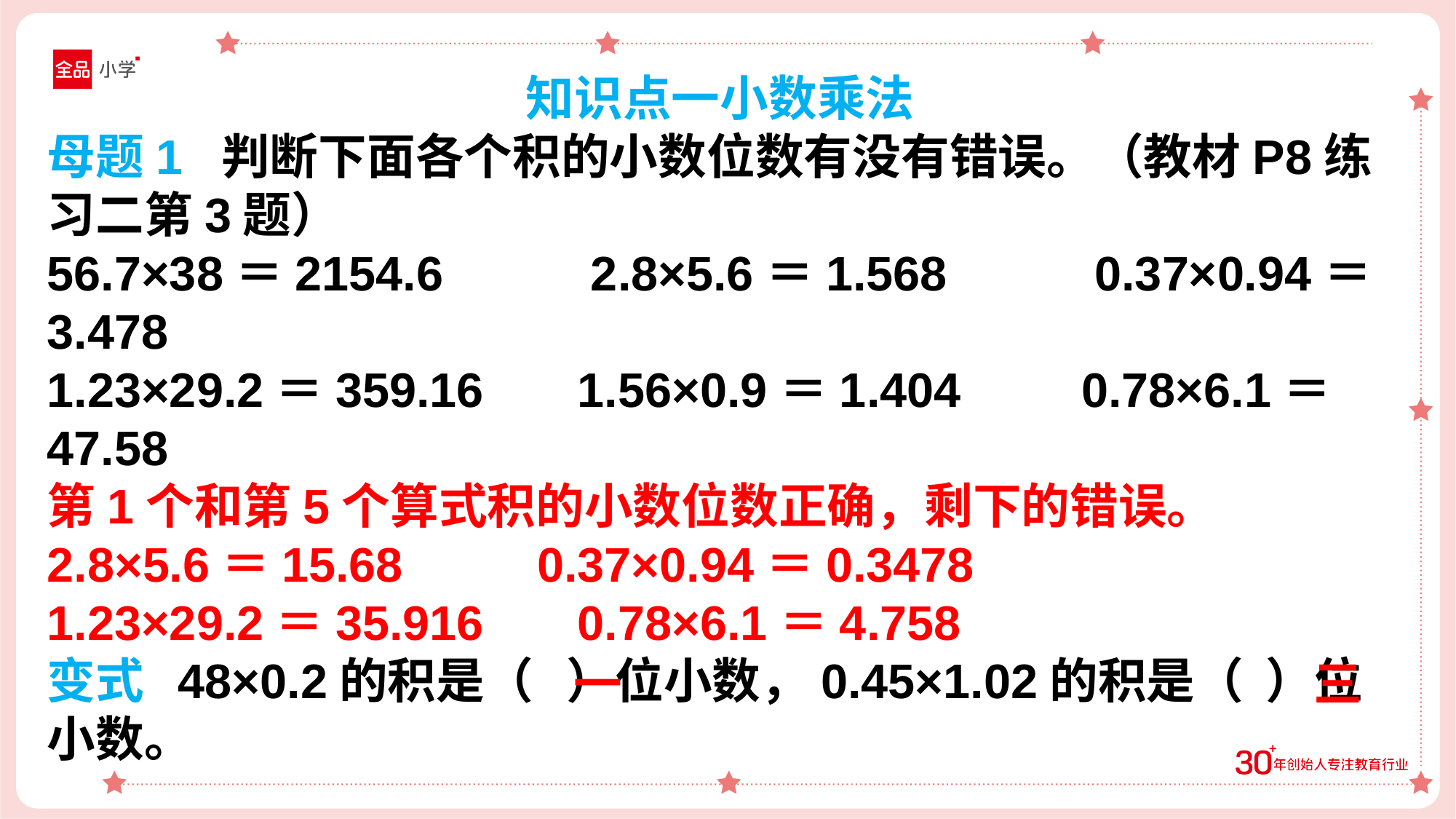

知识点一小数乘法
母题1  判断下面各个积的小数位数有没有错误。（教材P8练习二第3题）
56.7×38＝2154.6           2.8×5.6＝1.568           0.37×0.94＝3.478
1.23×29.2＝359.16       1.56×0.9＝1.404         0.78×6.1＝47.58
第1个和第5个算式积的小数位数正确，剩下的错误。
2.8×5.6＝15.68          0.37×0.94＝0.3478
1.23×29.2＝35.916       0.78×6.1＝4.758
变式  48×0.2的积是（   ）位小数，0.45×1.02的积是（  ）位小数。

一
三